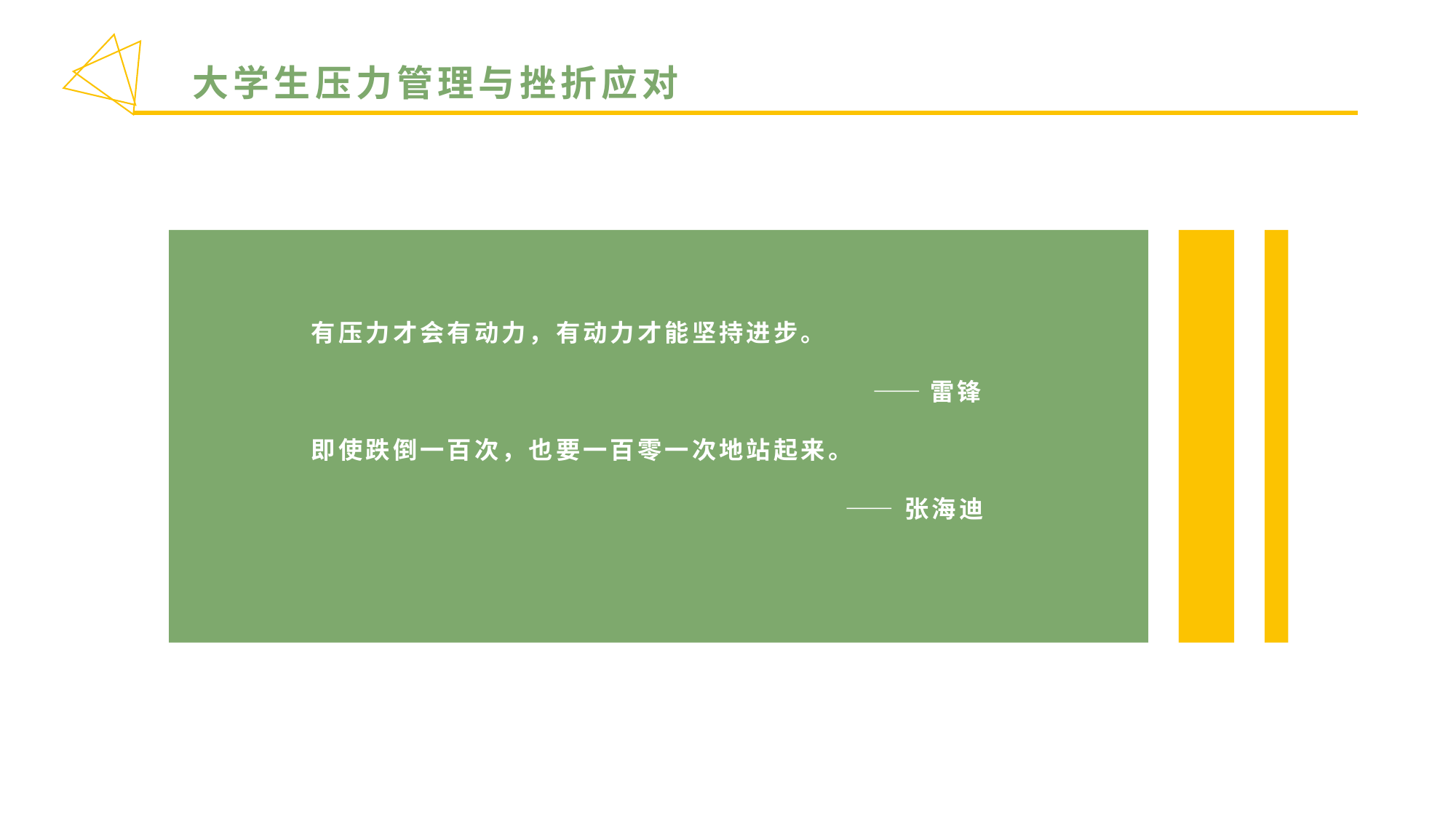

大学生压力管理与挫折应对

有压力才会有动力，有动力才能坚持进步。
                                                                  ——雷锋
即使跌倒一百次，也要一百零一次地站起来。
                                                               ——张海迪